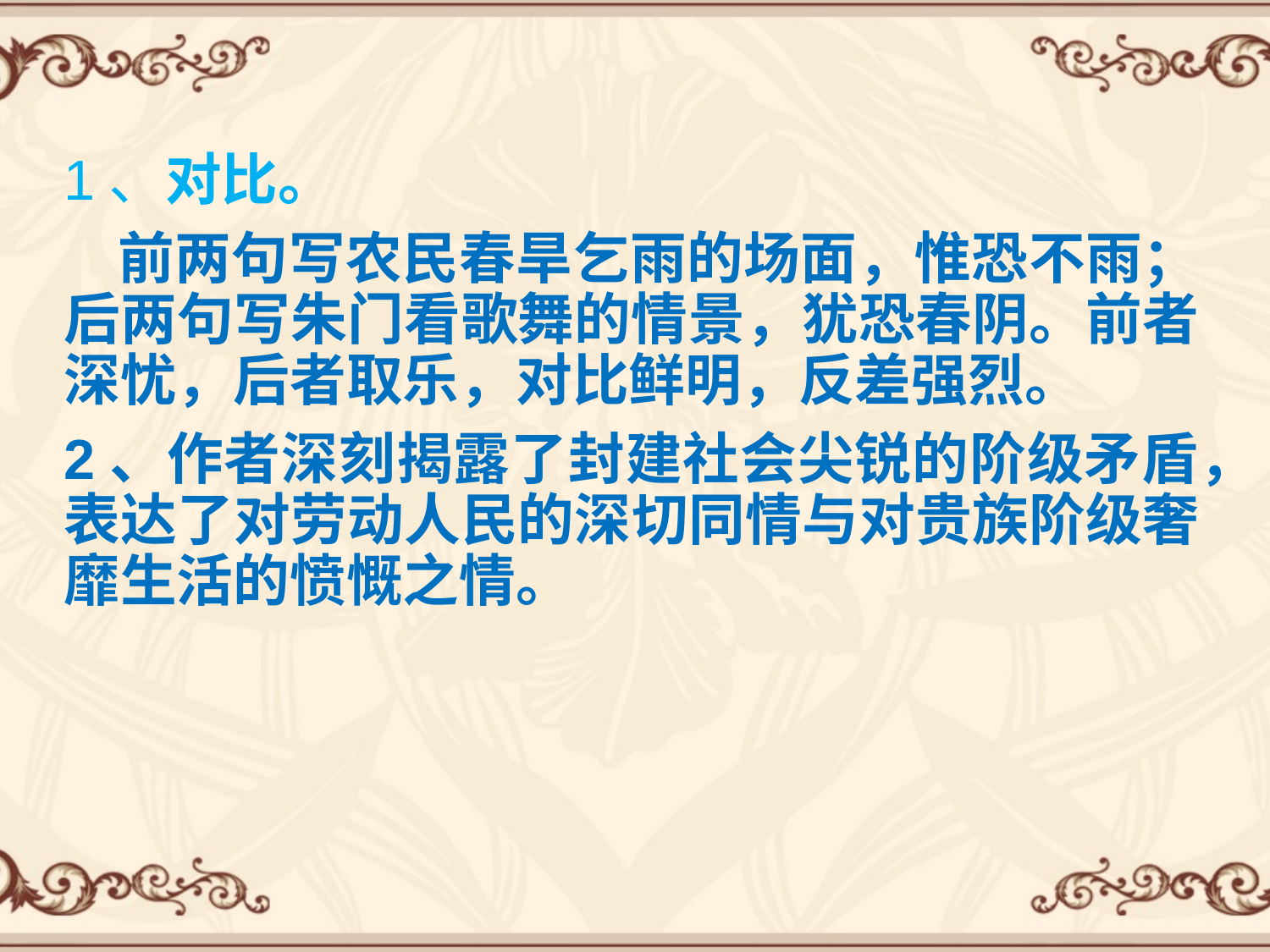

1、对比。
   前两句写农民春旱乞雨的场面，惟恐不雨；后两句写朱门看歌舞的情景，犹恐春阴。前者深忧，后者取乐，对比鲜明，反差强烈。
2、作者深刻揭露了封建社会尖锐的阶级矛盾，表达了对劳动人民的深切同情与对贵族阶级奢靡生活的愤慨之情。